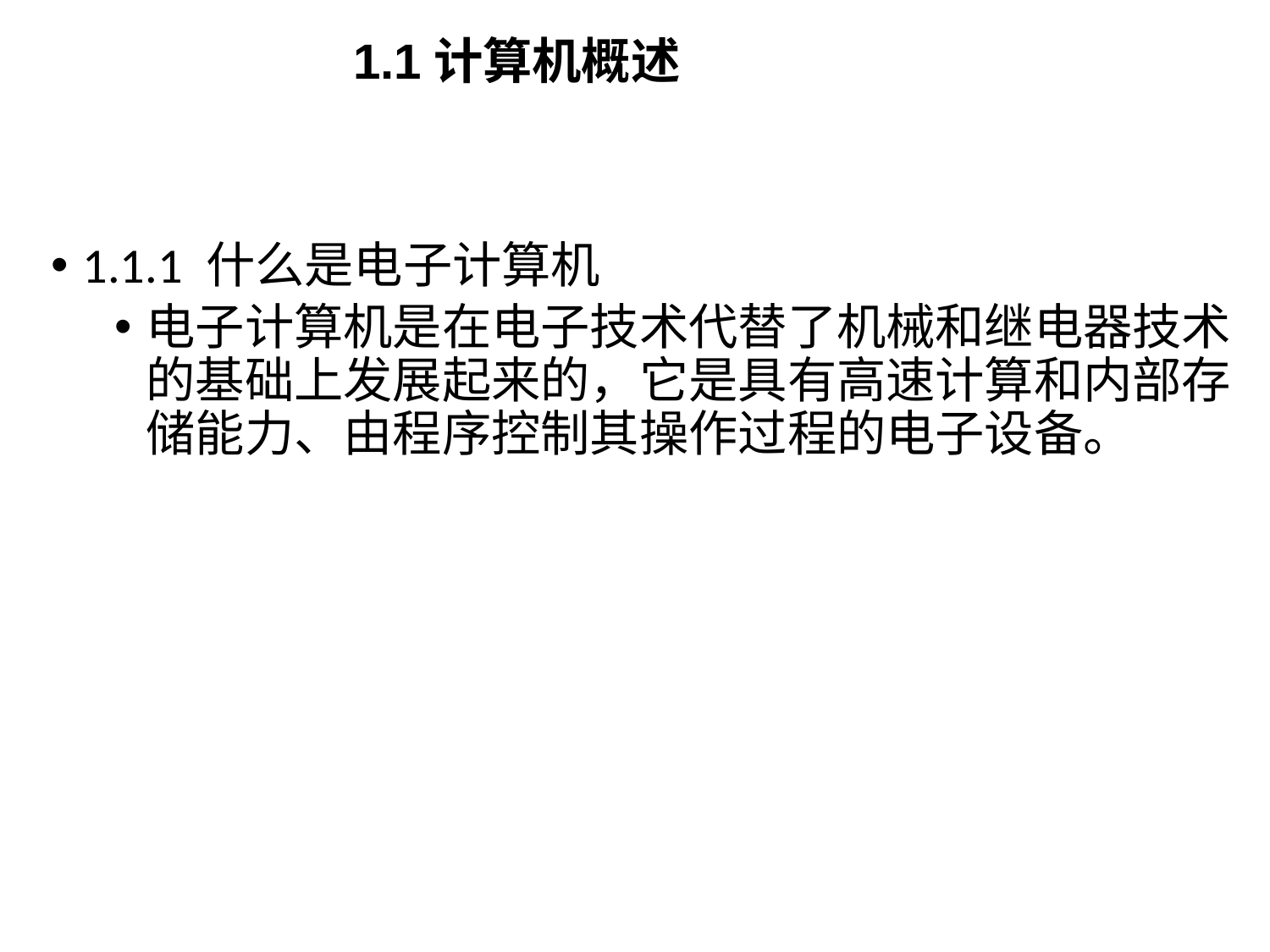

# 1.1计算机概述
1.1.1 什么是电子计算机
电子计算机是在电子技术代替了机械和继电器技术的基础上发展起来的，它是具有高速计算和内部存储能力、由程序控制其操作过程的电子设备。